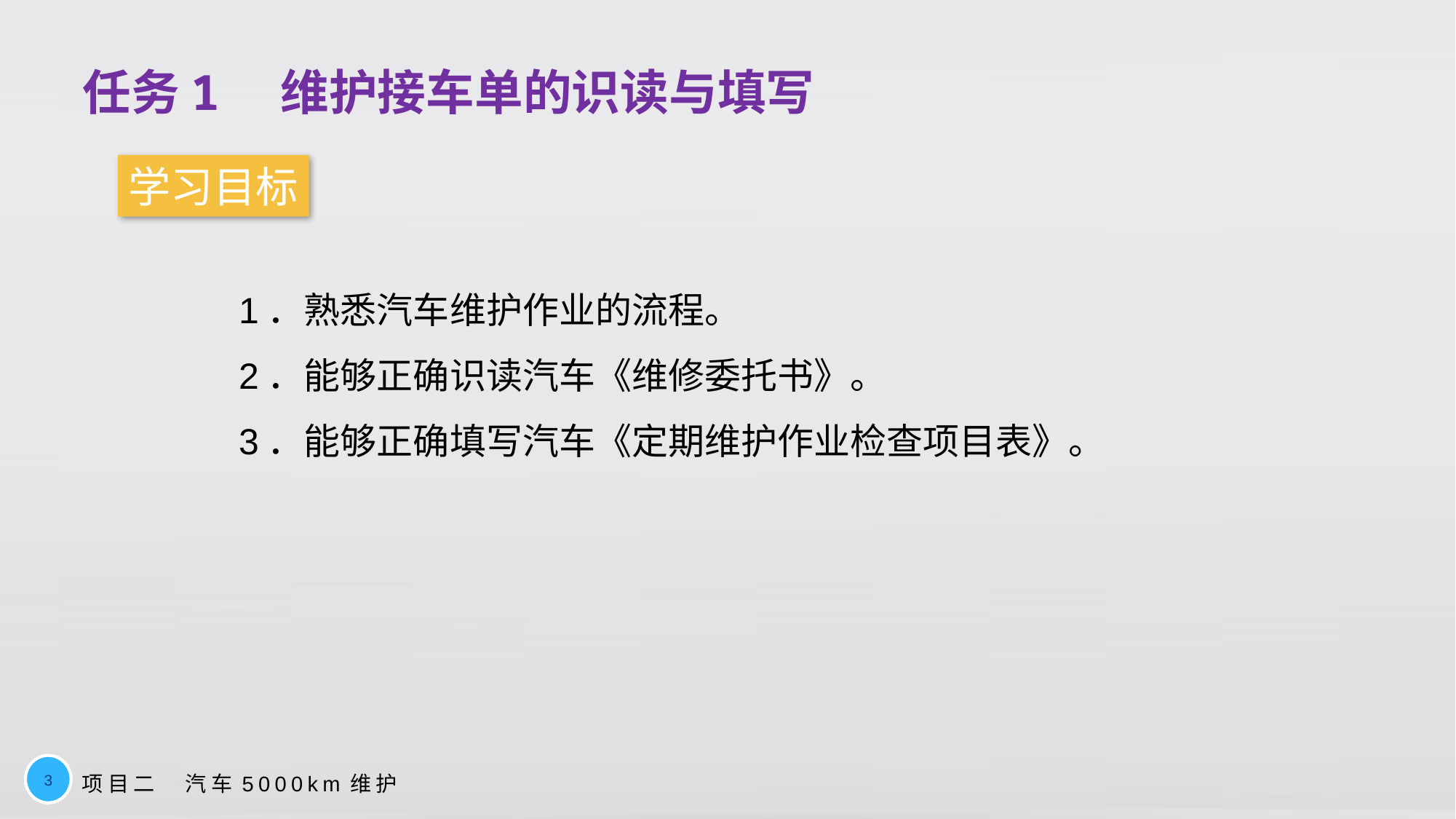

任务1　维护接车单的识读与填写
学习目标
1．熟悉汽车维护作业的流程。
2．能够正确识读汽车《维修委托书》。
3．能够正确填写汽车《定期维护作业检查项目表》。
3